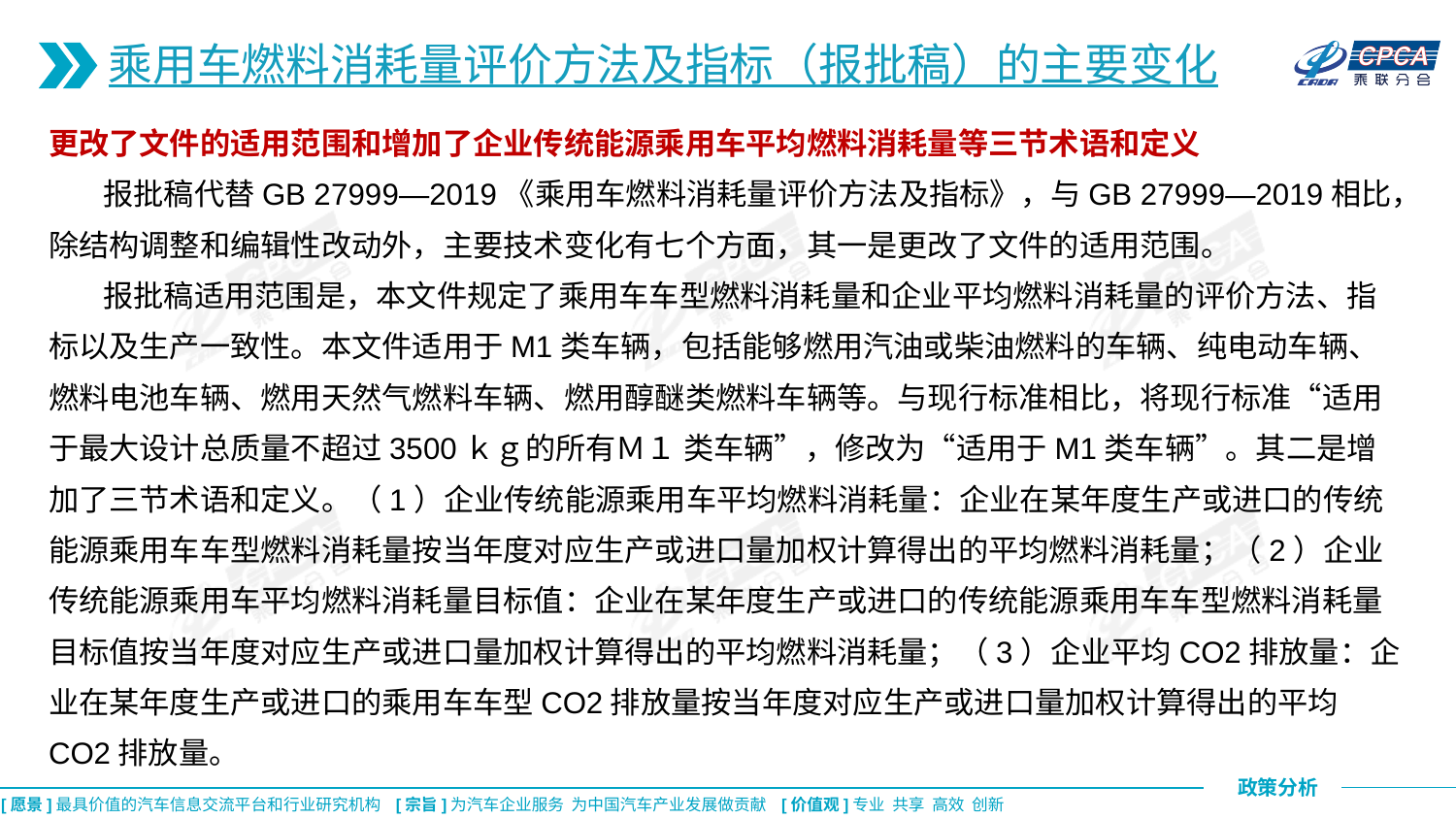

乘用车燃料消耗量评价方法及指标（报批稿）的主要变化
更改了文件的适用范围和增加了企业传统能源乘用车平均燃料消耗量等三节术语和定义
       报批稿代替GB 27999—2019《乘用车燃料消耗量评价方法及指标》，与GB 27999—2019相比，除结构调整和编辑性改动外，主要技术变化有七个方面，其一是更改了文件的适用范围。
       报批稿适用范围是，本文件规定了乘用车车型燃料消耗量和企业平均燃料消耗量的评价方法、指标以及生产一致性。本文件适用于M1类车辆，包括能够燃用汽油或柴油燃料的车辆、纯电动车辆、燃料电池车辆、燃用天然气燃料车辆、燃用醇醚类燃料车辆等。与现行标准相比，将现行标准“适用于最大设计总质量不超过3500ｋｇ的所有Ｍ１ 类车辆”，修改为“适用于M1类车辆”。其二是增加了三节术语和定义。（1）企业传统能源乘用车平均燃料消耗量：企业在某年度生产或进口的传统能源乘用车车型燃料消耗量按当年度对应生产或进口量加权计算得出的平均燃料消耗量；（2）企业传统能源乘用车平均燃料消耗量目标值：企业在某年度生产或进口的传统能源乘用车车型燃料消耗量目标值按当年度对应生产或进口量加权计算得出的平均燃料消耗量；（3）企业平均CO2排放量：企业在某年度生产或进口的乘用车车型CO2排放量按当年度对应生产或进口量加权计算得出的平均CO2排放量。